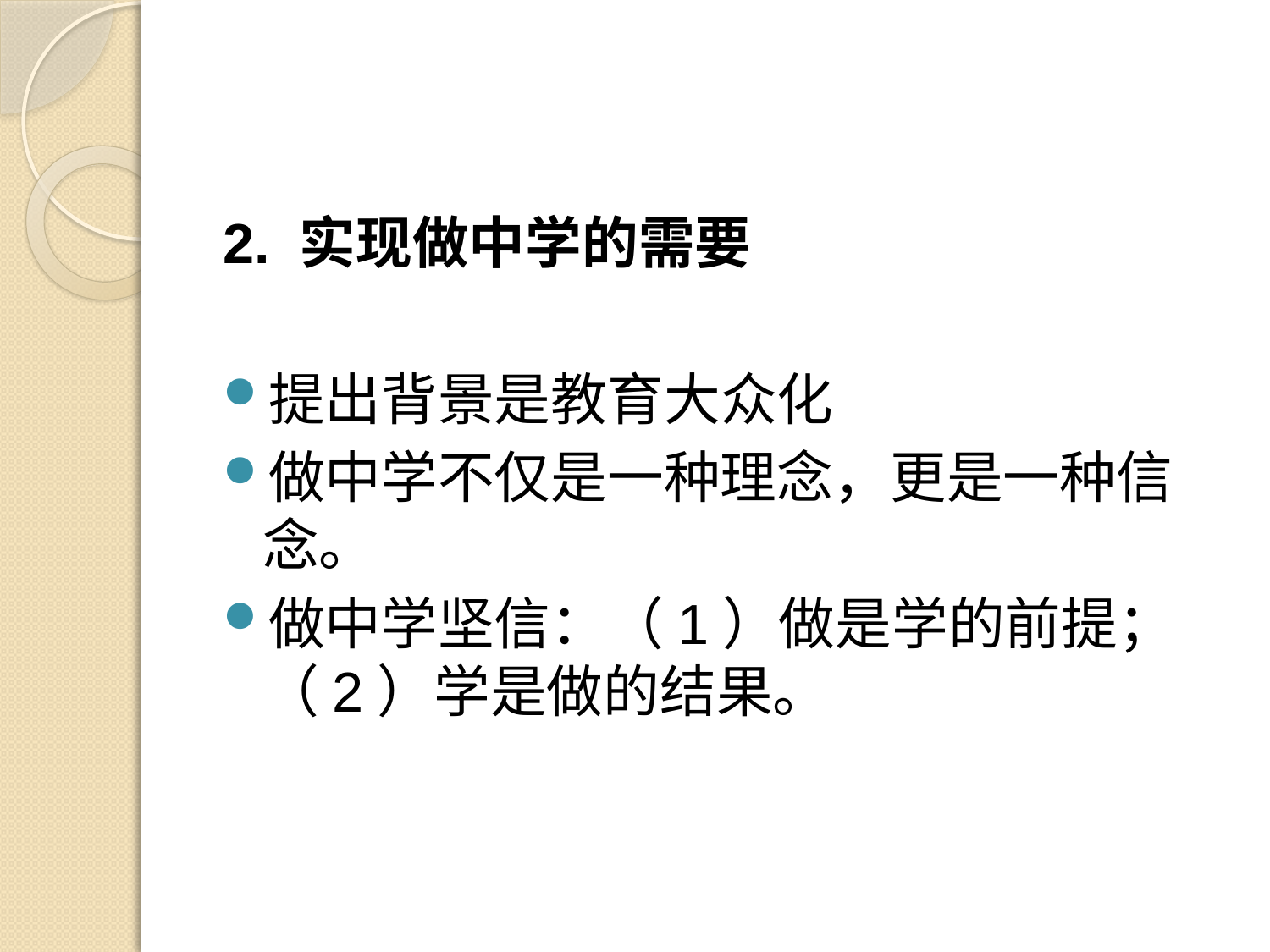

#
2. 实现做中学的需要

提出背景是教育大众化
做中学不仅是一种理念，更是一种信念。
做中学坚信：（1）做是学的前提；（2）学是做的结果。